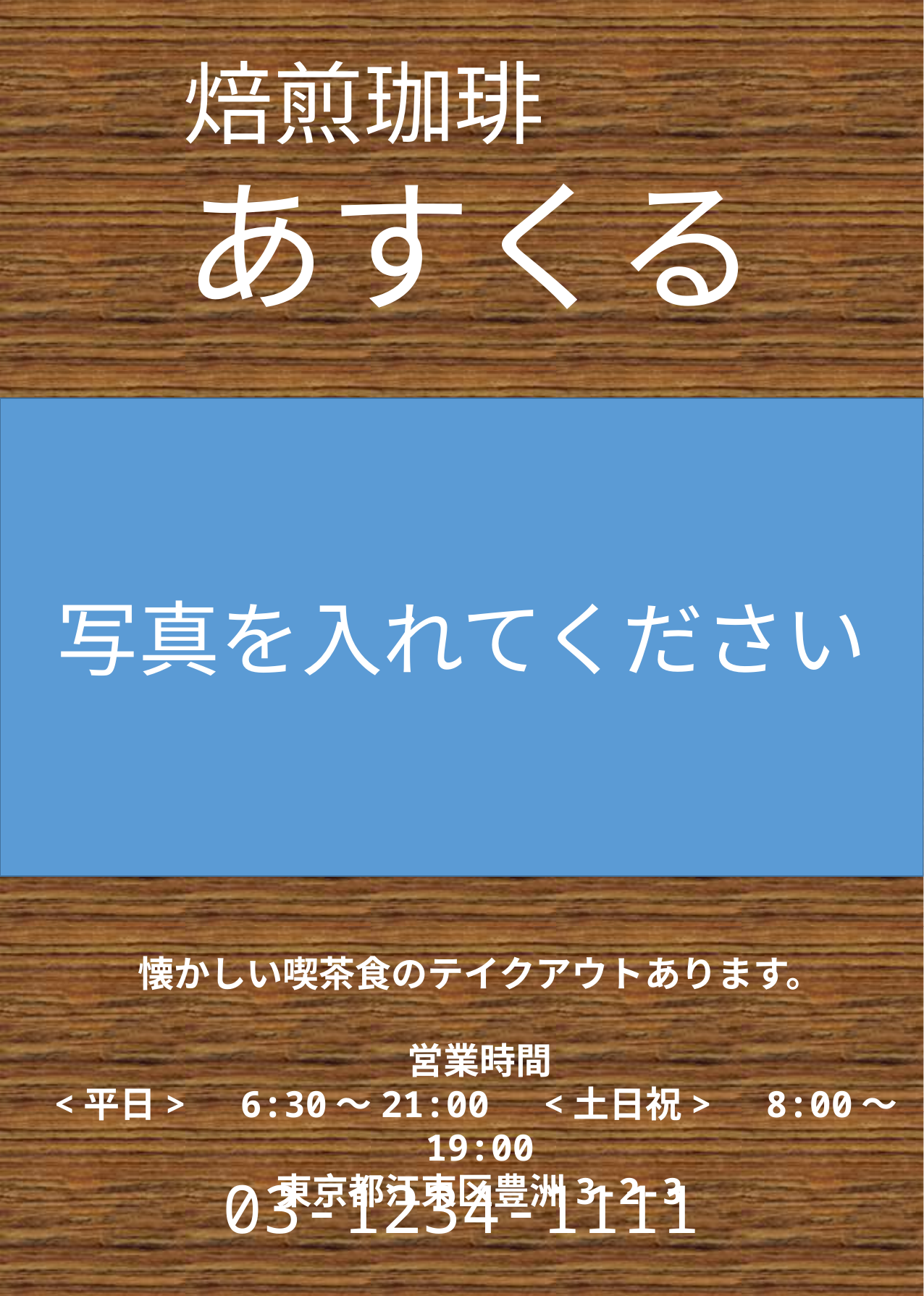

焙煎珈琲
あすくる
写真を入れてください
懐かしい喫茶食のテイクアウトあります。

営業時間
<平日>　6:30～21:00　<土日祝>　8:00～19:00
東京都江東区豊洲3-2-3
03-1234-1111